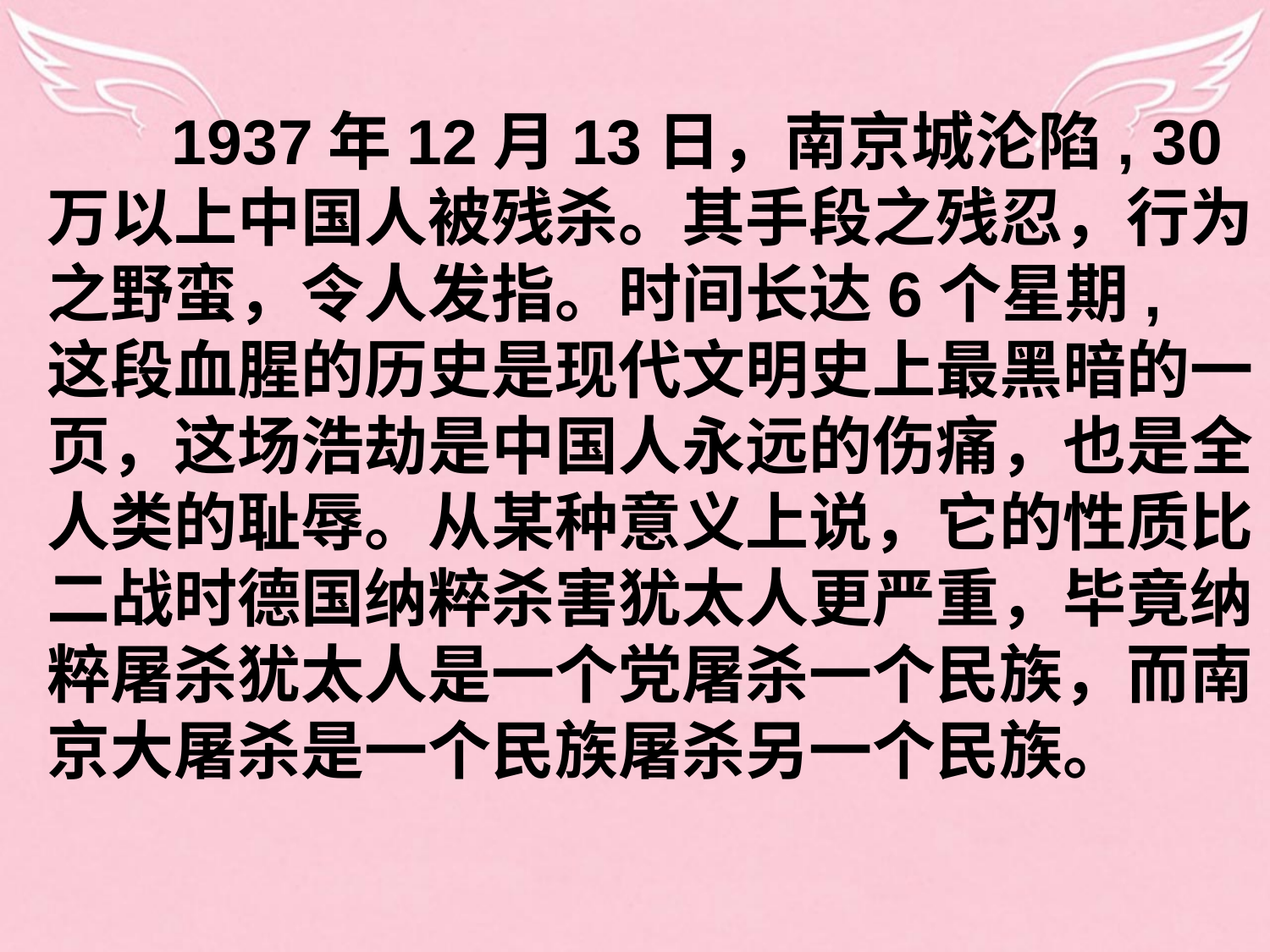

1937年12月13日，南京城沦陷, 30万以上中国人被残杀。其手段之残忍，行为之野蛮，令人发指。时间长达6个星期, 这段血腥的历史是现代文明史上最黑暗的一页，这场浩劫是中国人永远的伤痛，也是全人类的耻辱。从某种意义上说，它的性质比二战时德国纳粹杀害犹太人更严重，毕竟纳粹屠杀犹太人是一个党屠杀一个民族，而南京大屠杀是一个民族屠杀另一个民族。